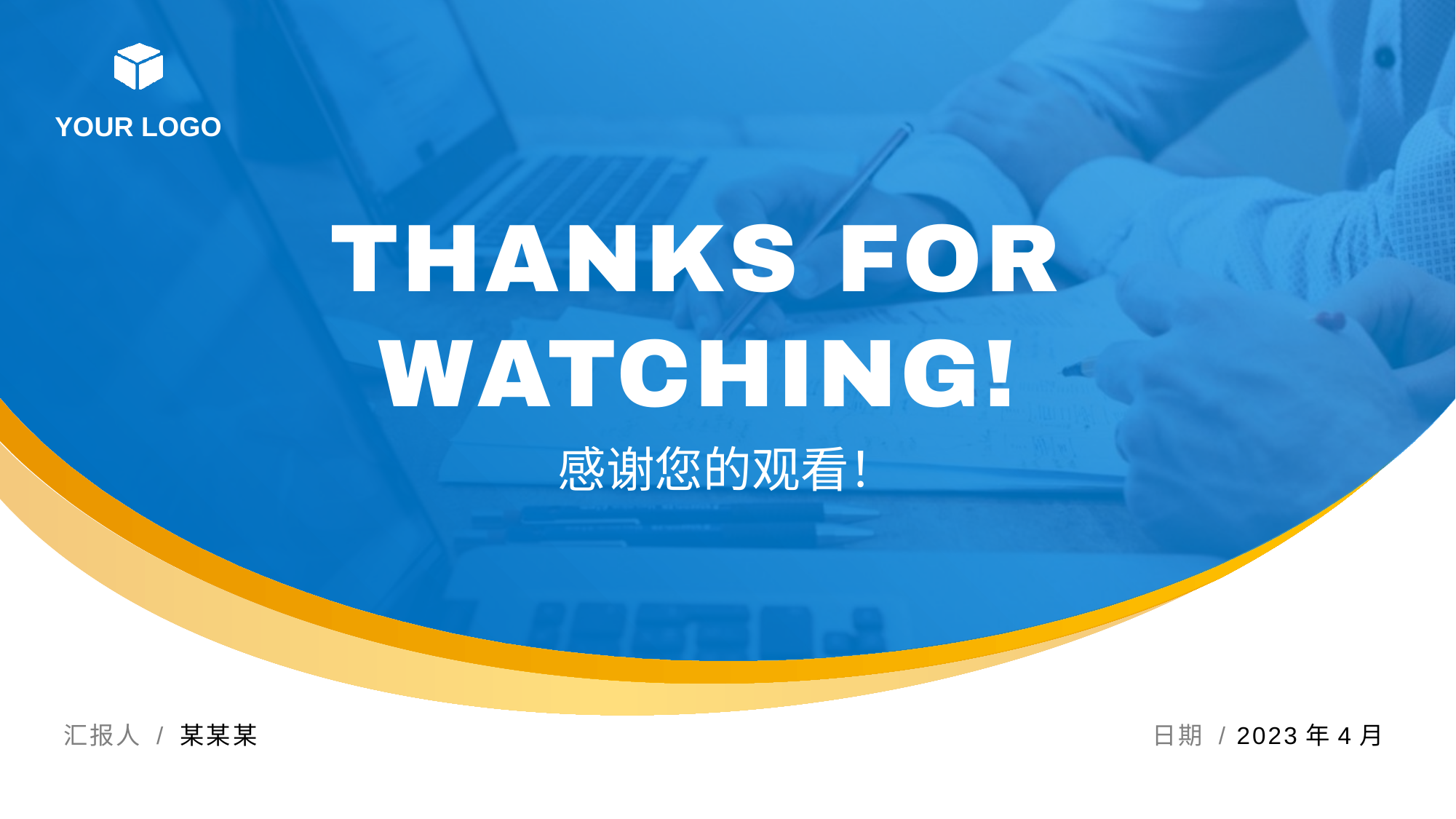

# THANKS FOR WATCHING!
感谢您的观看！
汇报人 / 某某某
日期 / 2023年4月